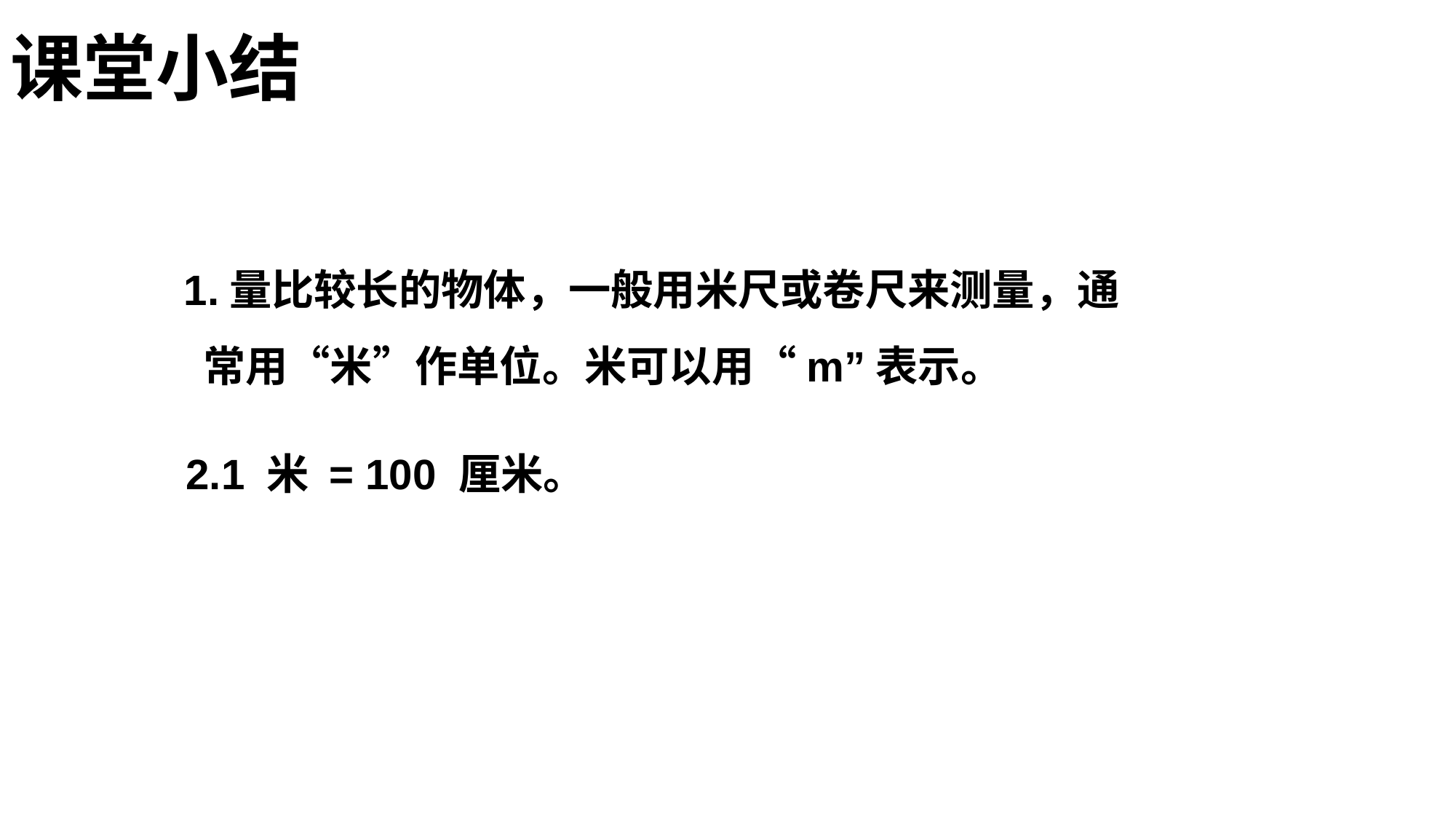

课堂小结

1.量比较长的物体，一般用米尺或卷尺来测量，通
  常用“米”作单位。米可以用“m”表示。
2.1 米 = 100 厘米。